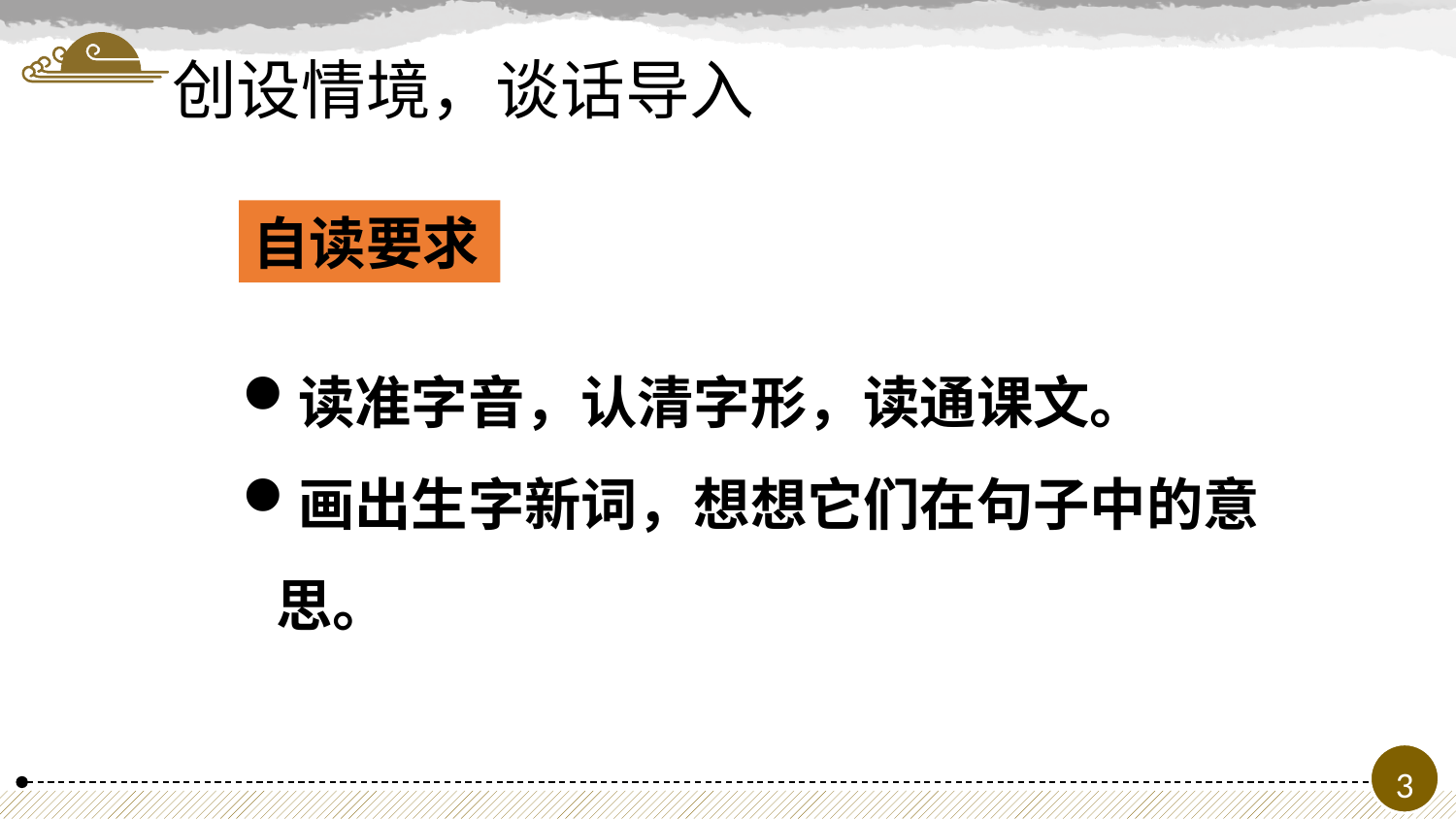

创设情境，谈话导入
自读要求
读准字音，认清字形，读通课文。
画出生字新词，想想它们在句子中的意思。